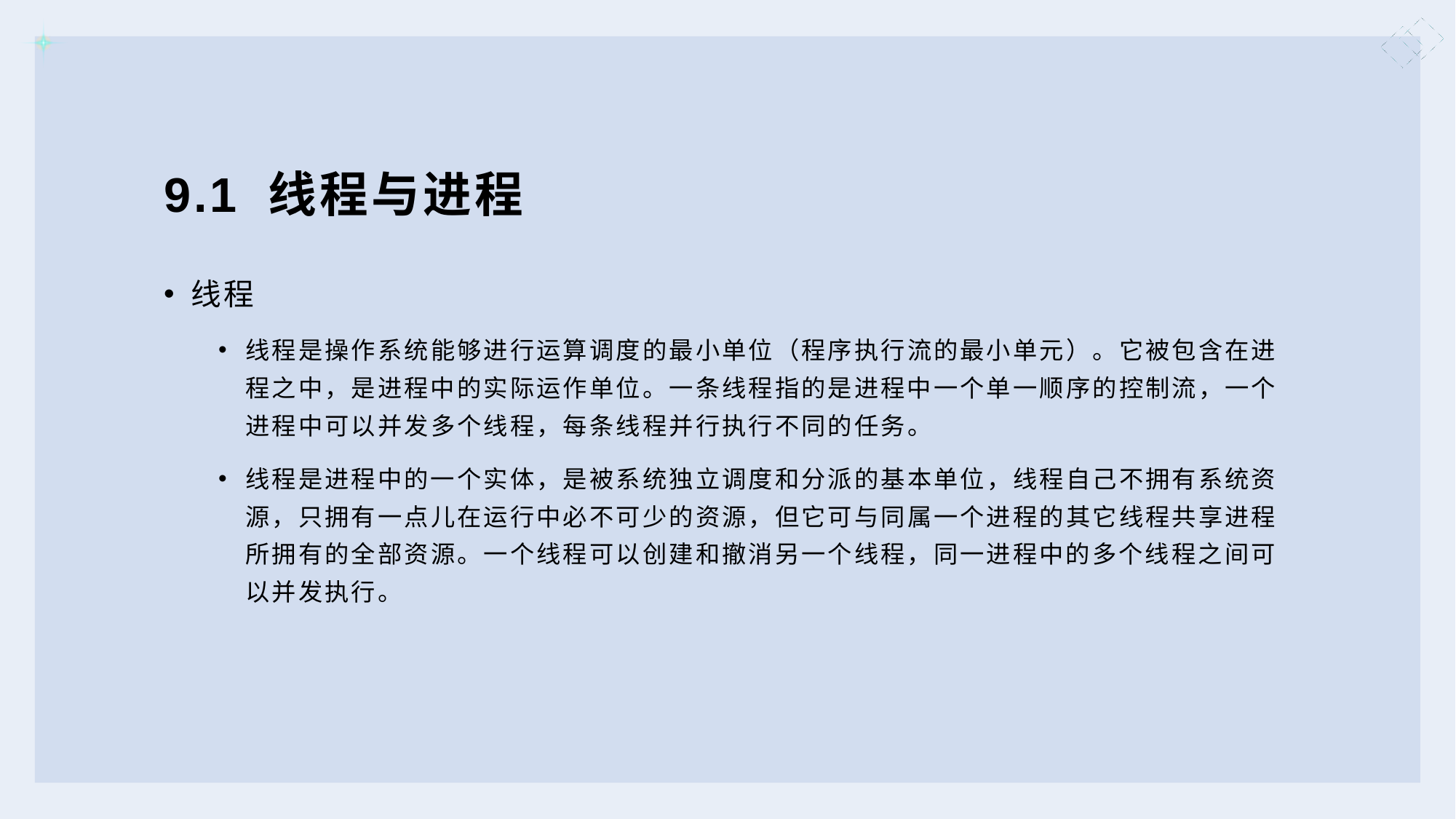

# 9.1 线程与进程
线程
线程是操作系统能够进行运算调度的最小单位（程序执行流的最小单元）。它被包含在进程之中，是进程中的实际运作单位。一条线程指的是进程中一个单一顺序的控制流，一个进程中可以并发多个线程，每条线程并行执行不同的任务。
线程是进程中的一个实体，是被系统独立调度和分派的基本单位，线程自己不拥有系统资源，只拥有一点儿在运行中必不可少的资源，但它可与同属一个进程的其它线程共享进程所拥有的全部资源。一个线程可以创建和撤消另一个线程，同一进程中的多个线程之间可以并发执行。